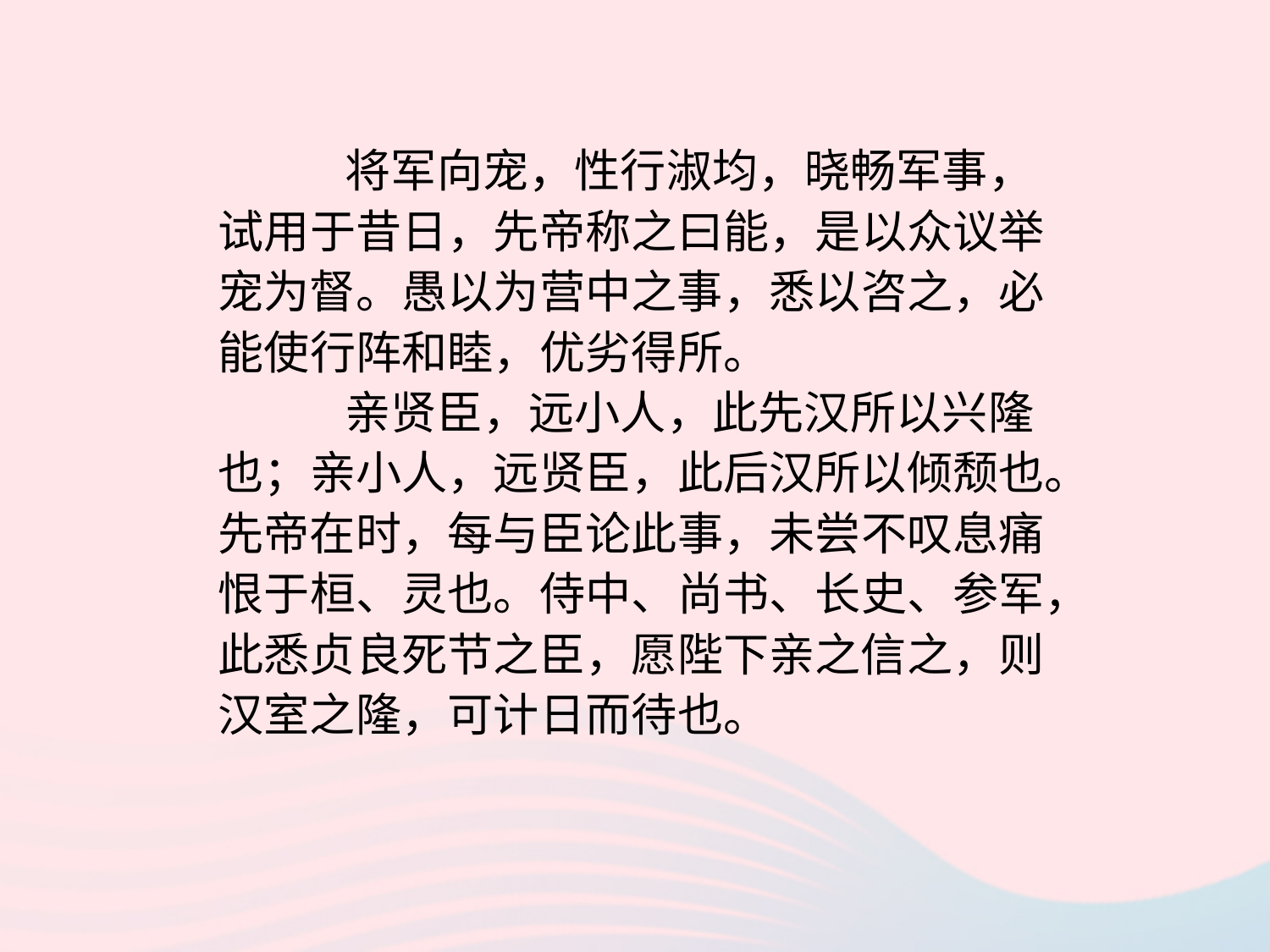

将军向宠，性行淑均，晓畅军事，试用于昔日，先帝称之曰能，是以众议举宠为督。愚以为营中之事，悉以咨之，必能使行阵和睦，优劣得所。
	亲贤臣，远小人，此先汉所以兴隆也；亲小人，远贤臣，此后汉所以倾颓也。先帝在时，每与臣论此事，未尝不叹息痛恨于桓、灵也。侍中、尚书、长史、参军，此悉贞良死节之臣，愿陛下亲之信之，则汉室之隆，可计日而待也。